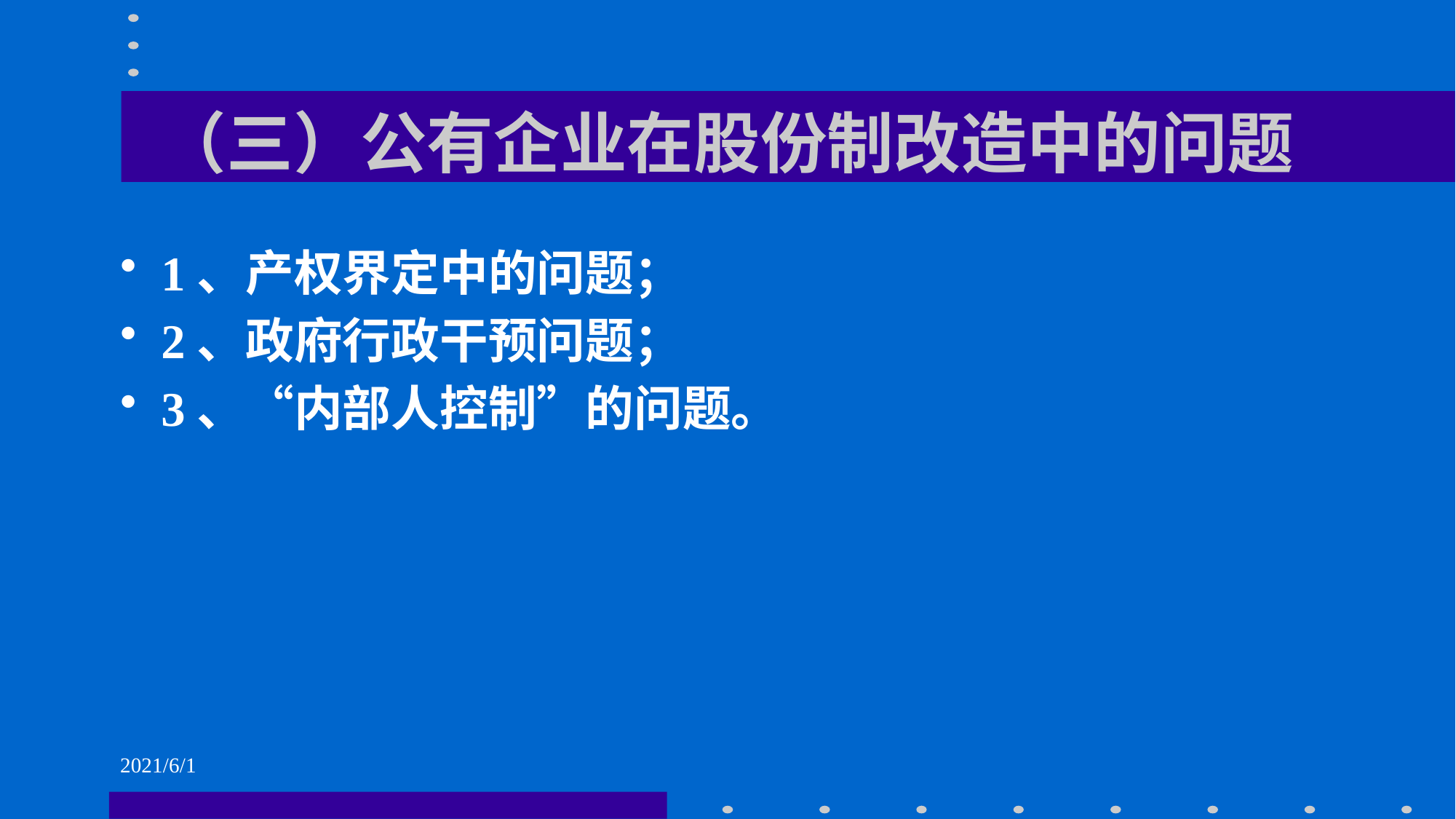

# （三）公有企业在股份制改造中的问题
1、产权界定中的问题；
2、政府行政干预问题；
3、“内部人控制”的问题。
2021/6/1